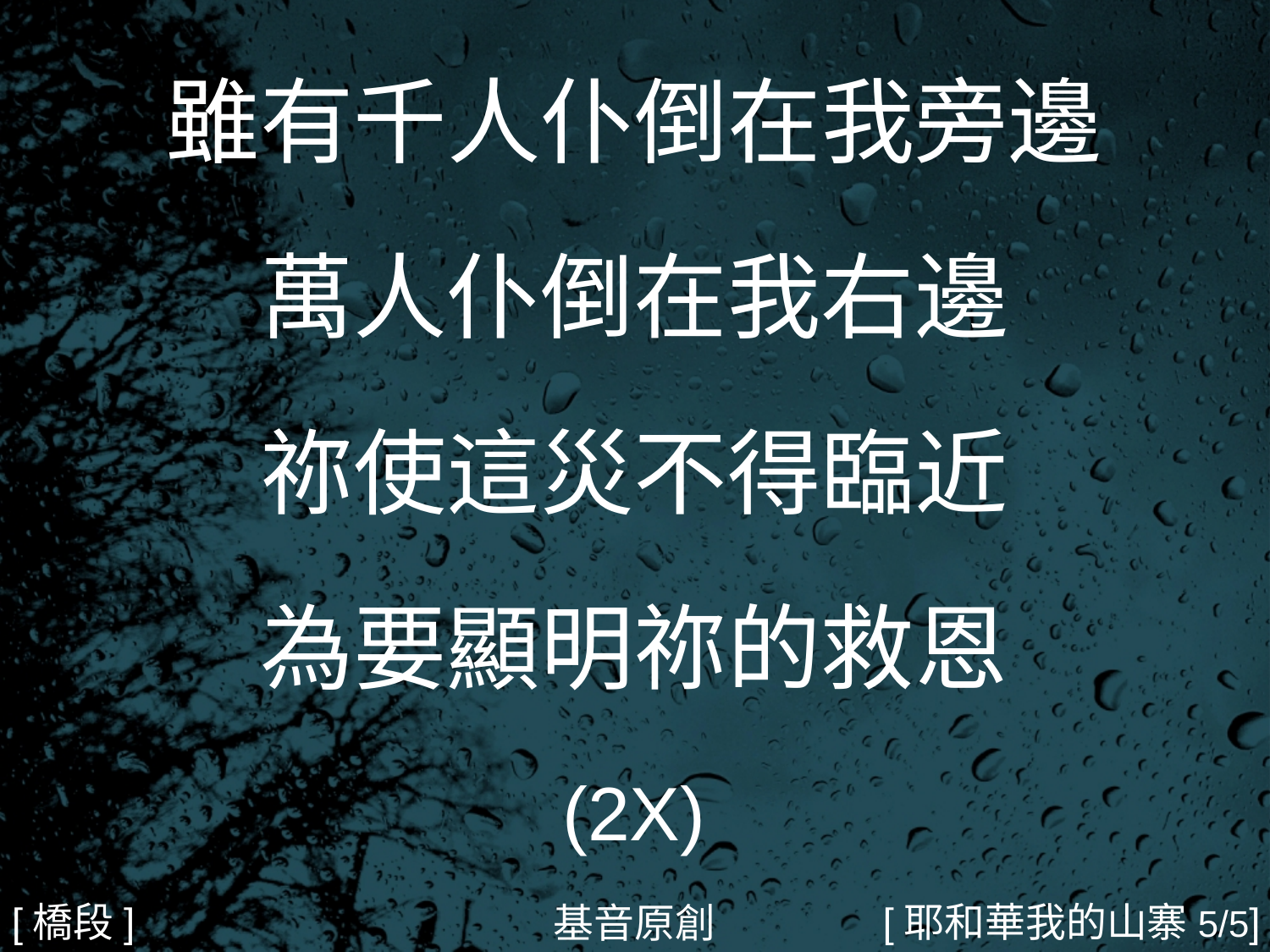

雖有千人仆倒在我旁邊

萬人仆倒在我右邊

祢使這災不得臨近

為要顯明祢的救恩

(2X)
#

[橋段]
[耶和華我的山寨5/5]
基音原創